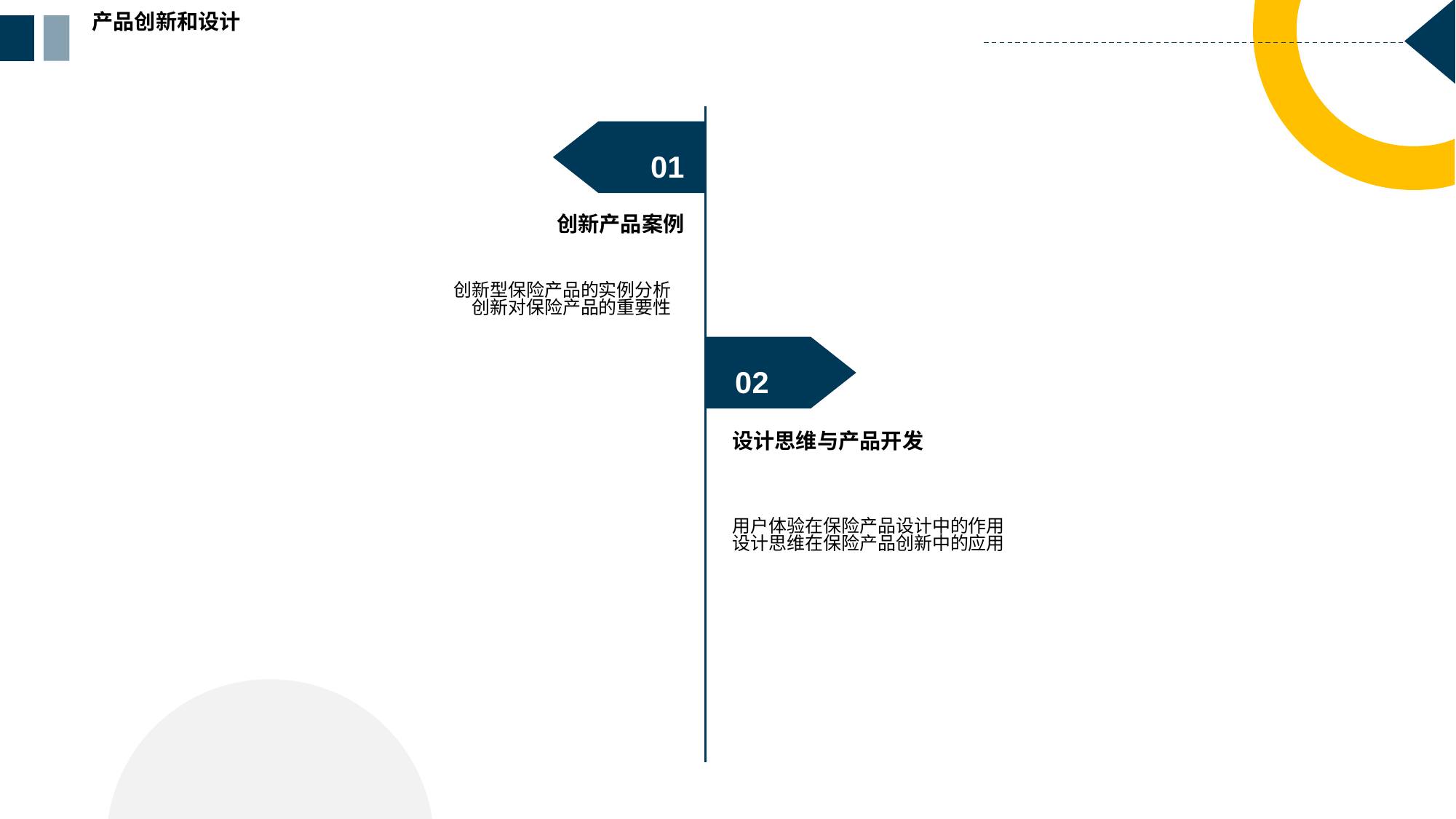

产品创新和设计

01

创新产品案例

创新型保险产品的实例分析
创新对保险产品的重要性

02

设计思维与产品开发

用户体验在保险产品设计中的作用
设计思维在保险产品创新中的应用